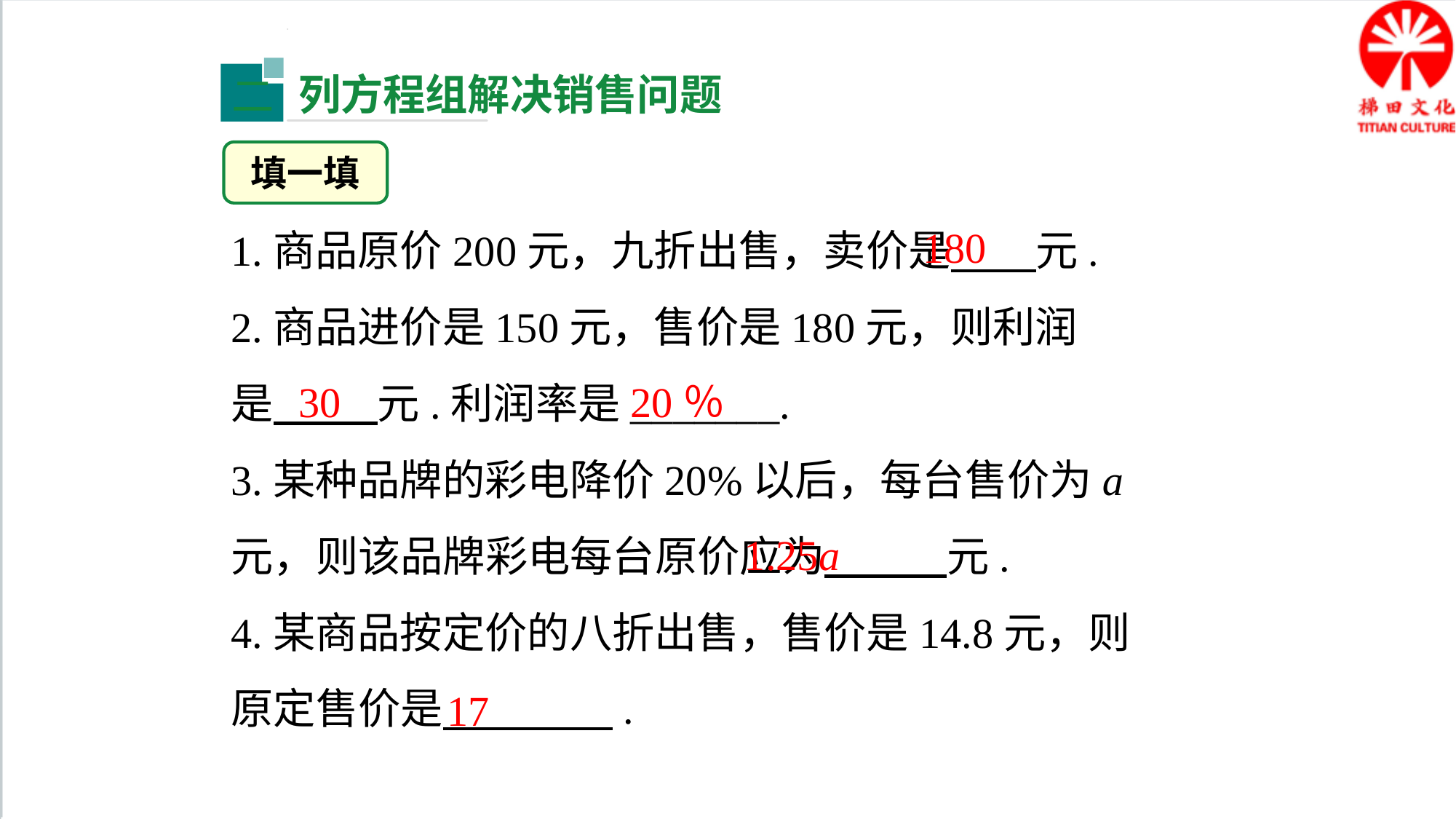

列方程组解决销售问题
二

填一填
1.商品原价200元，九折出售，卖价是         元.
2.商品进价是150元，售价是180元，则利润
是           元.利润率是_______.
3.某种品牌的彩电降价20%以后，每台售价为a元，则该品牌彩电每台原价应为　    　元.
4.某商品按定价的八折出售，售价是14.8元，则原定售价是　　　　.
180
30
20％
1.25a
17